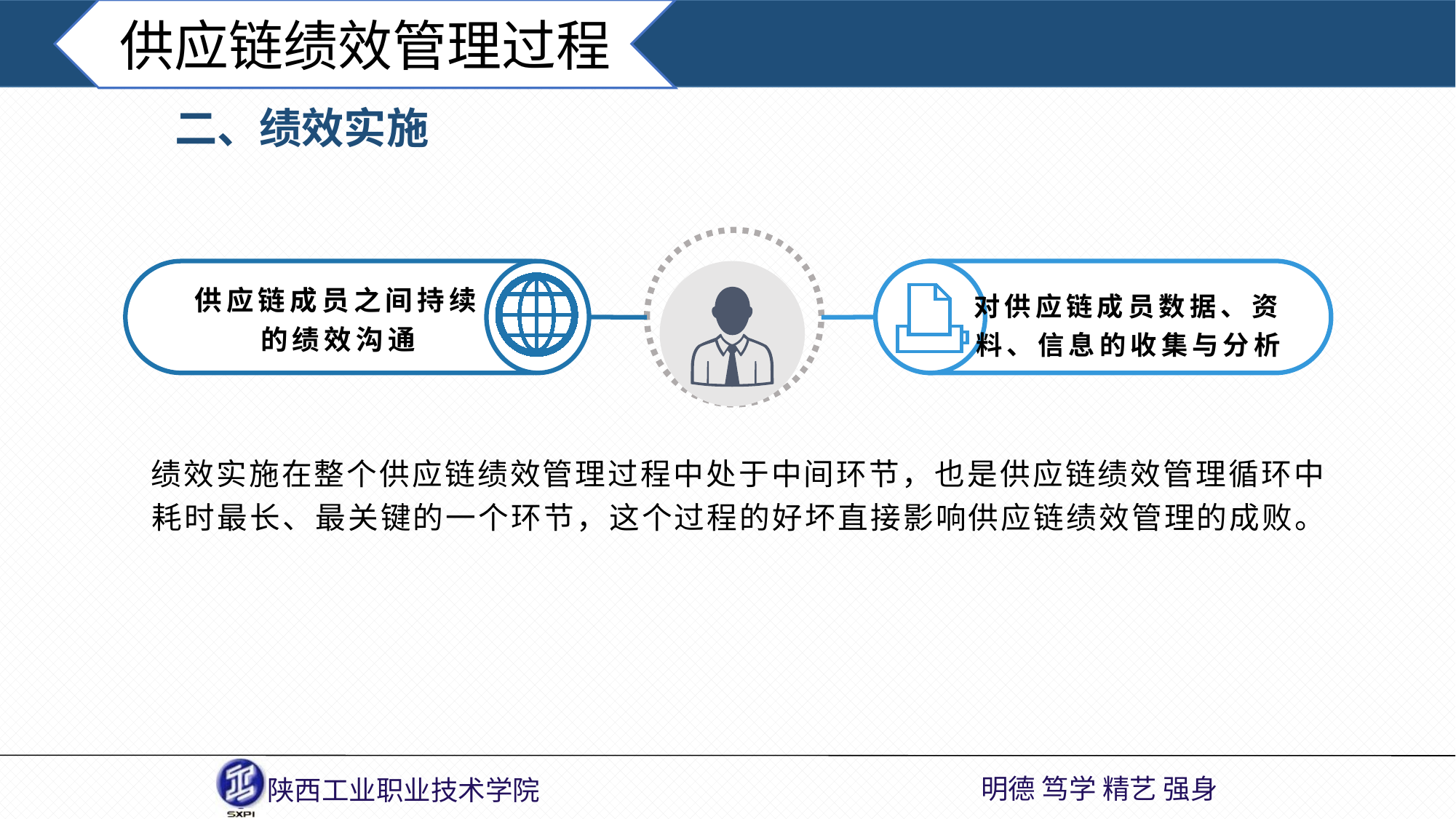

供应链绩效管理过程
二、绩效实施

供应链成员之间持续的绩效沟通

对供应链成员数据、资料、信息的收集与分析

绩效实施在整个供应链绩效管理过程中处于中间环节，也是供应链绩效管理循环中耗时最长、最关键的一个环节，这个过程的好坏直接影响供应链绩效管理的成败。